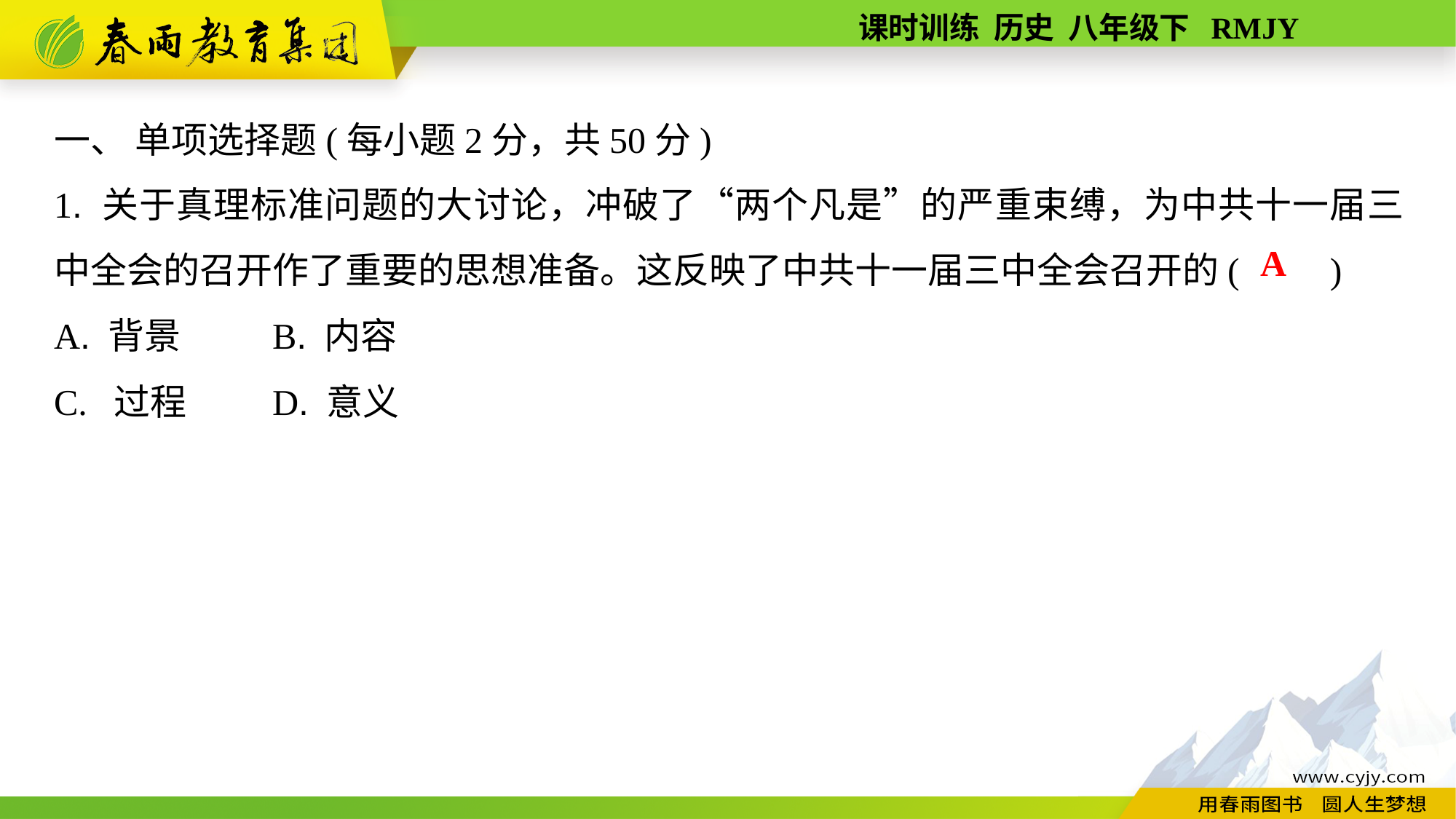

一、 单项选择题(每小题2分，共50分)
1. 关于真理标准问题的大讨论，冲破了“两个凡是”的严重束缚，为中共十一届三中全会的召开作了重要的思想准备。这反映了中共十一届三中全会召开的(　　)
A. 背景	B. 内容
C.  过程	D. 意义
A